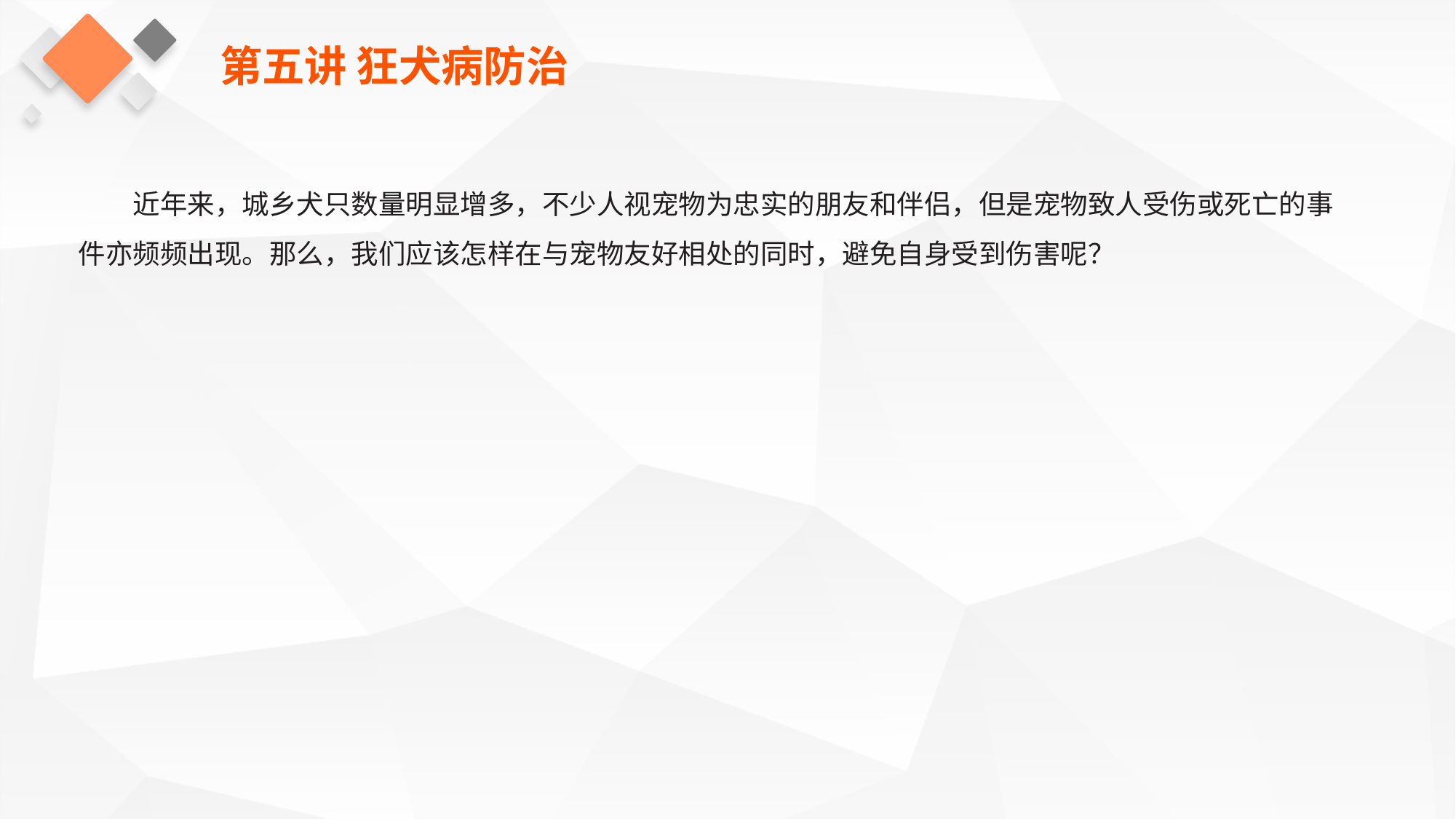

第五讲 狂犬病防治
近年来，城乡犬只数量明显增多，不少人视宠物为忠实的朋友和伴侣，但是宠物致人受伤或死亡的事件亦频频出现。那么，我们应该怎样在与宠物友好相处的同时，避免自身受到伤害呢？